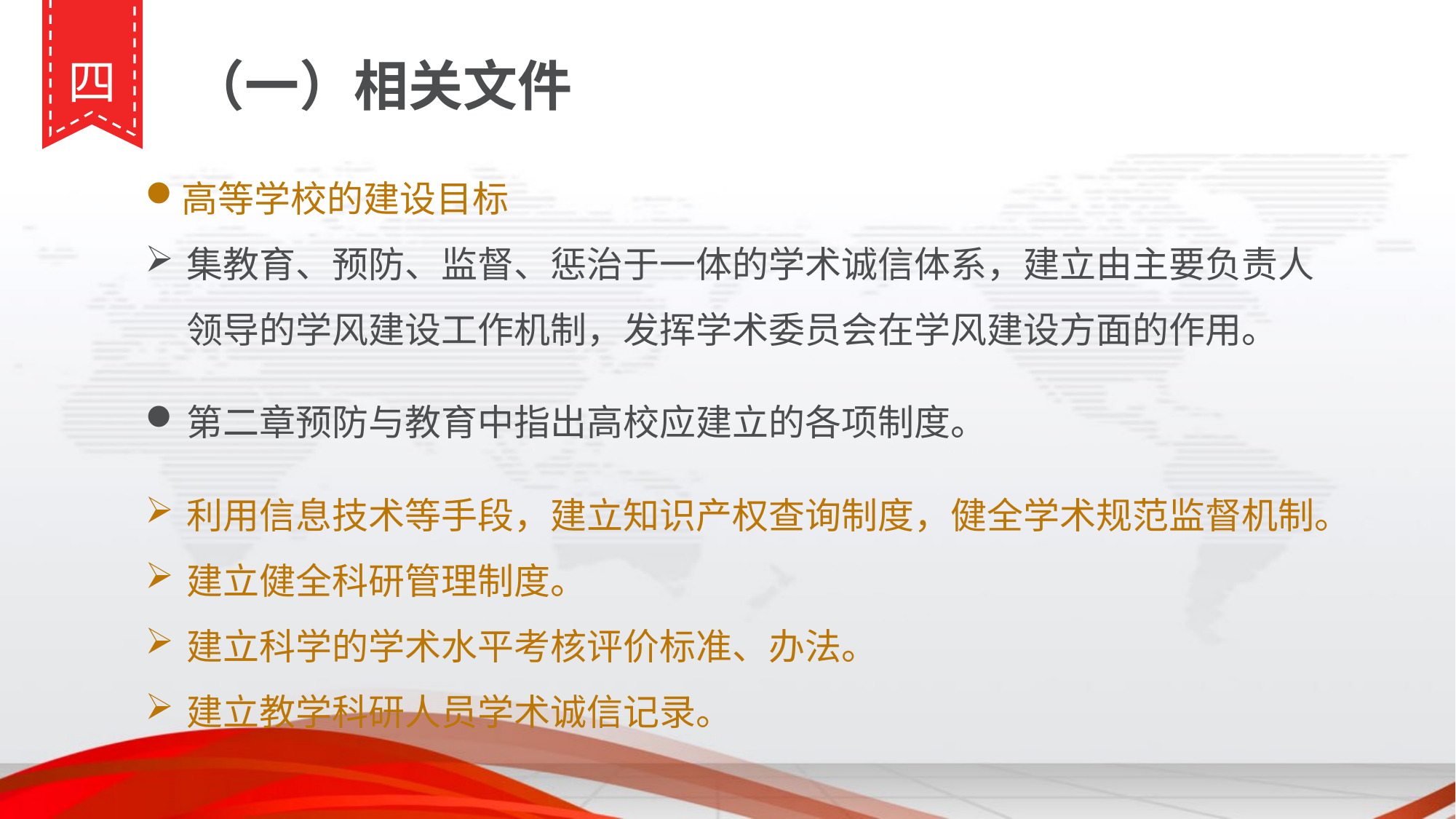

四
（一）相关文件
高等学校的建设目标
集教育、预防、监督、惩治于一体的学术诚信体系，建立由主要负责人领导的学风建设工作机制，发挥学术委员会在学风建设方面的作用。

第二章预防与教育中指出高校应建立的各项制度。

利用信息技术等手段，建立知识产权查询制度，健全学术规范监督机制。
建立健全科研管理制度。
建立科学的学术水平考核评价标准、办法。
建立教学科研人员学术诚信记录。